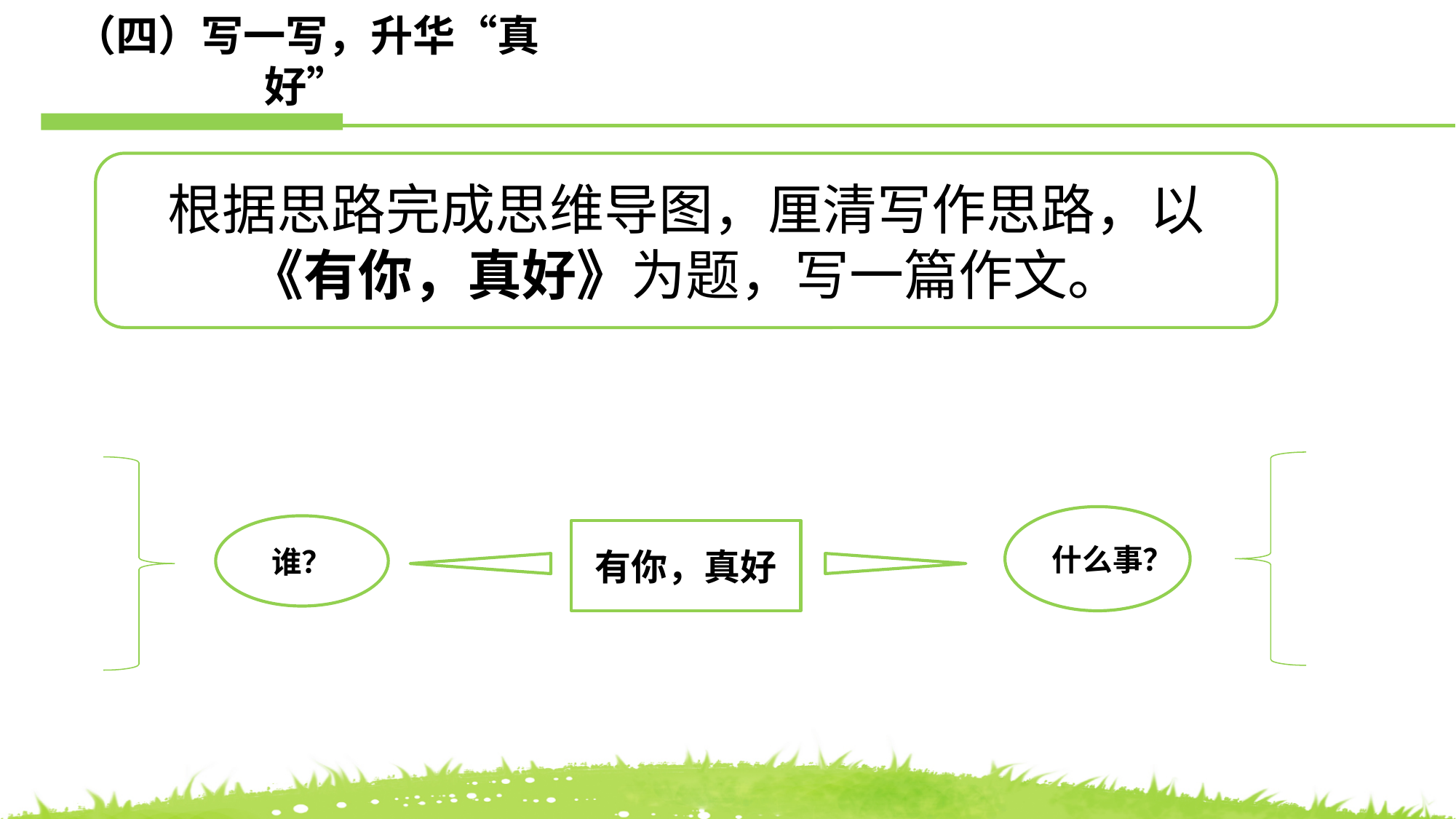

（四）写一写，升华“真好”

根据思路完成思维导图，厘清写作思路，以《有你，真好》为题，写一篇作文。

什么事？
谁？
有你，真好
事：什么事？